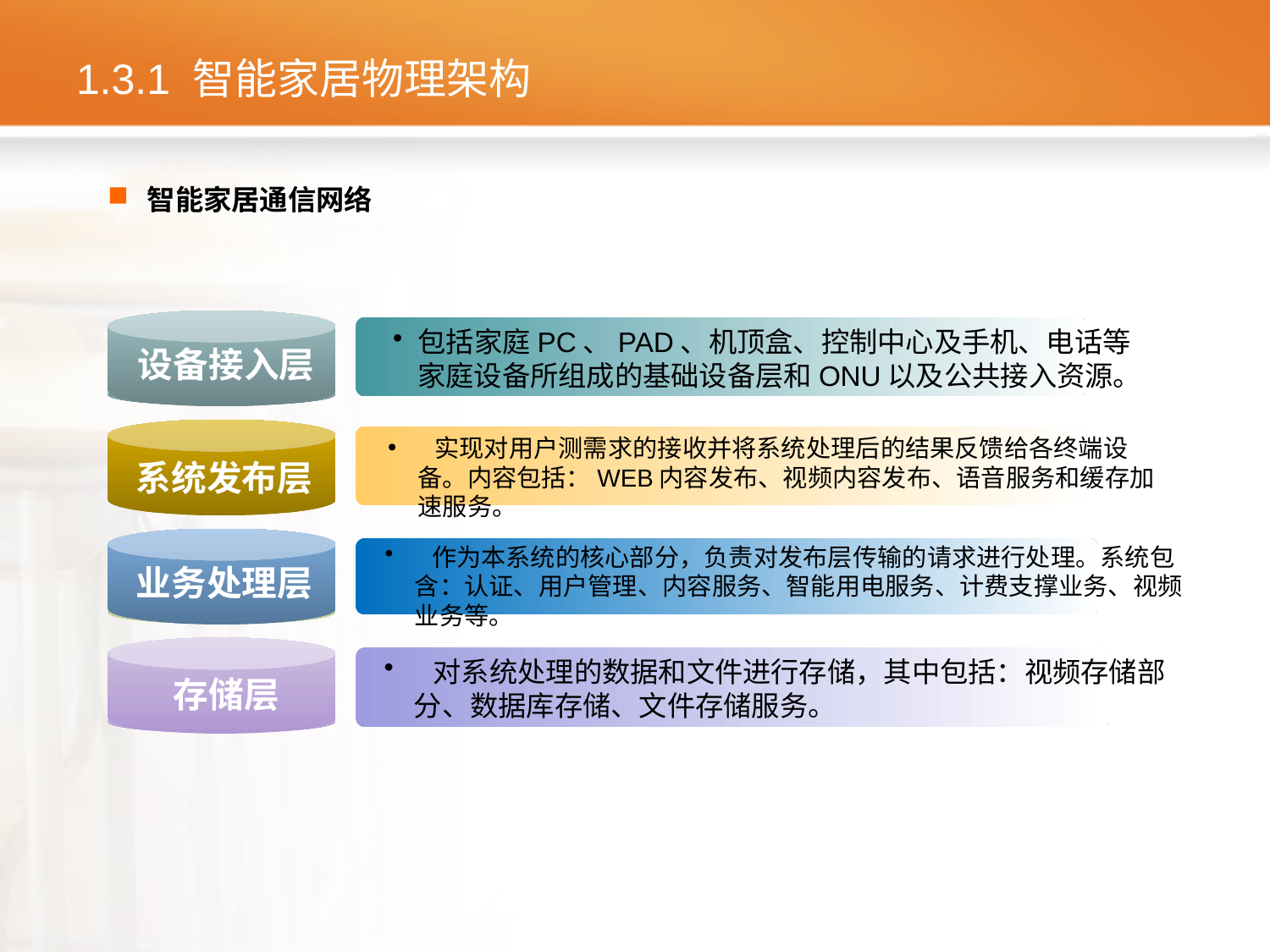

# 1.3.1 智能家居物理架构
智能家居通信网络

包括家庭PC、PAD、机顶盒、控制中心及手机、电话等家庭设备所组成的基础设备层和ONU以及公共接入资源。
设备接入层

  实现对用户测需求的接收并将系统处理后的结果反馈给各终端设备。内容包括：WEB内容发布、视频内容发布、语音服务和缓存加速服务。
系统发布层

  作为本系统的核心部分，负责对发布层传输的请求进行处理。系统包含：认证、用户管理、内容服务、智能用电服务、计费支撑业务、视频业务等。

业务处理层

  对系统处理的数据和文件进行存储，其中包括：视频存储部分、数据库存储、文件存储服务。
存储层